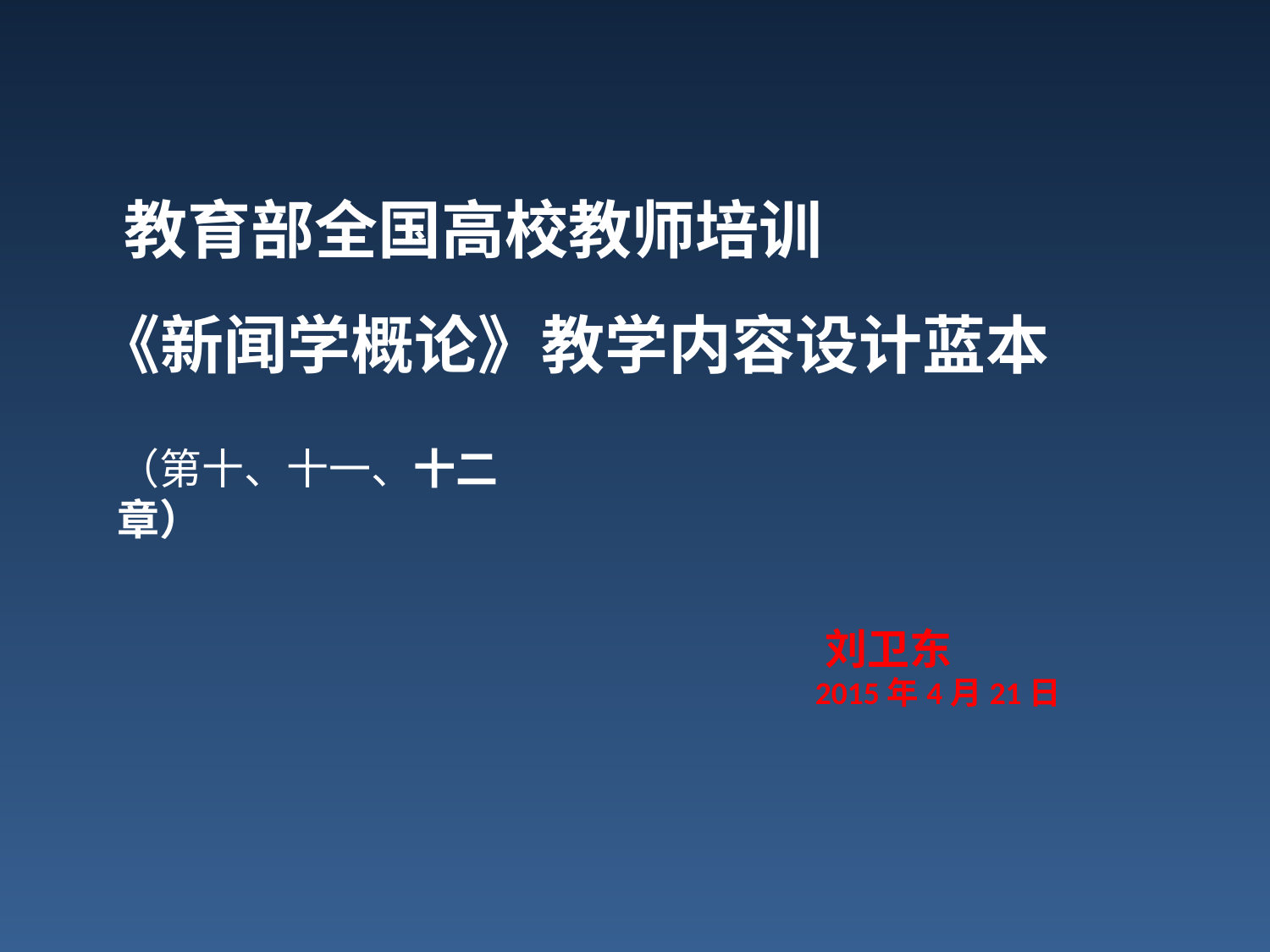

教育部全国高校教师培训
《新闻学概论》教学内容设计蓝本
（第十、十一、十二章）
   刘卫东
    2015年4月21日